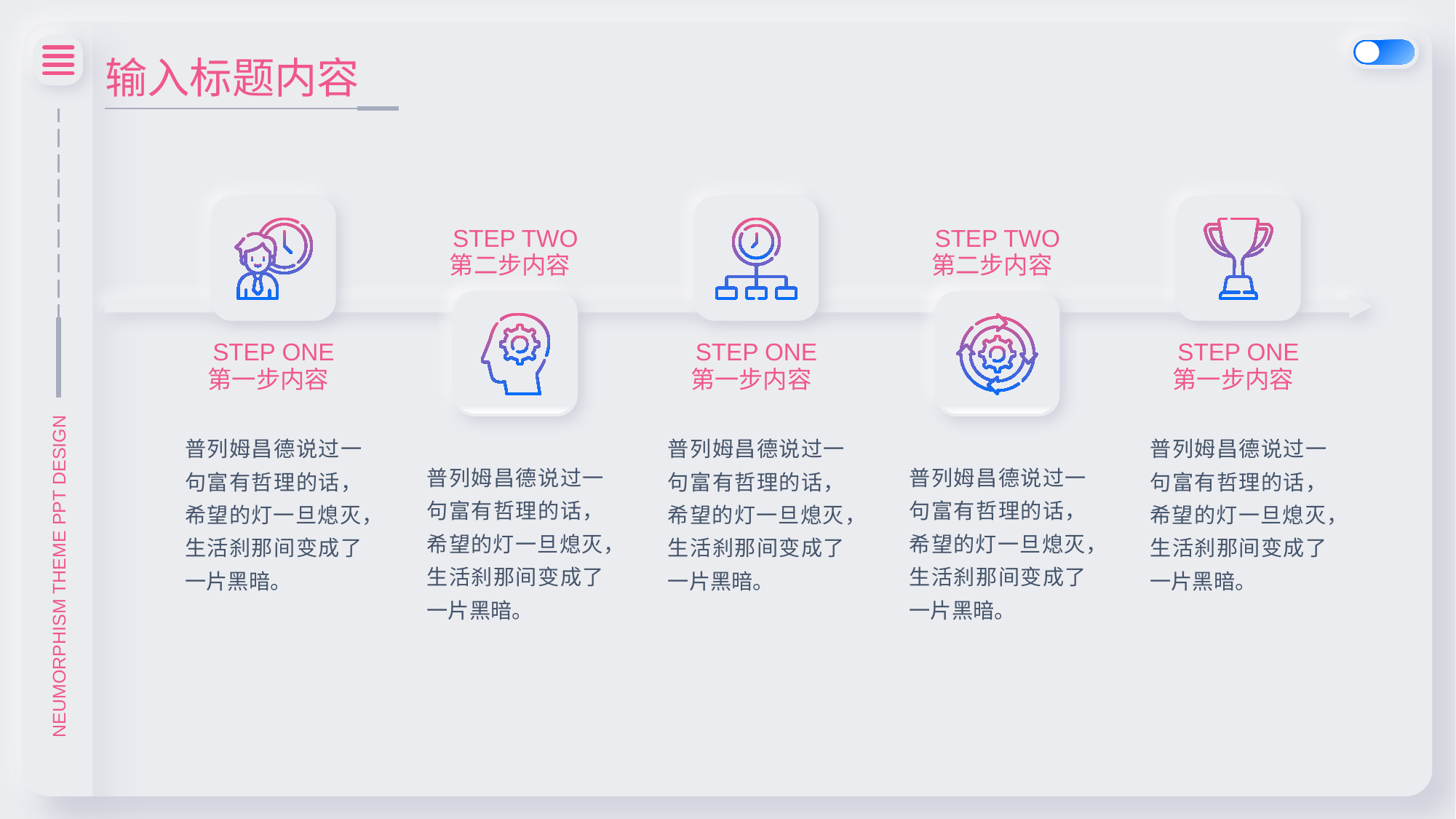

输入标题内容

STEP TWO
第二步内容
STEP TWO
第二步内容

STEP ONE
第一步内容
STEP ONE
第一步内容
STEP ONE
第一步内容
普列姆昌德说过一句富有哲理的话，希望的灯一旦熄灭，生活刹那间变成了一片黑暗。
普列姆昌德说过一句富有哲理的话，希望的灯一旦熄灭，生活刹那间变成了一片黑暗。
普列姆昌德说过一句富有哲理的话，希望的灯一旦熄灭，生活刹那间变成了一片黑暗。
普列姆昌德说过一句富有哲理的话，希望的灯一旦熄灭，生活刹那间变成了一片黑暗。
普列姆昌德说过一句富有哲理的话，希望的灯一旦熄灭，生活刹那间变成了一片黑暗。